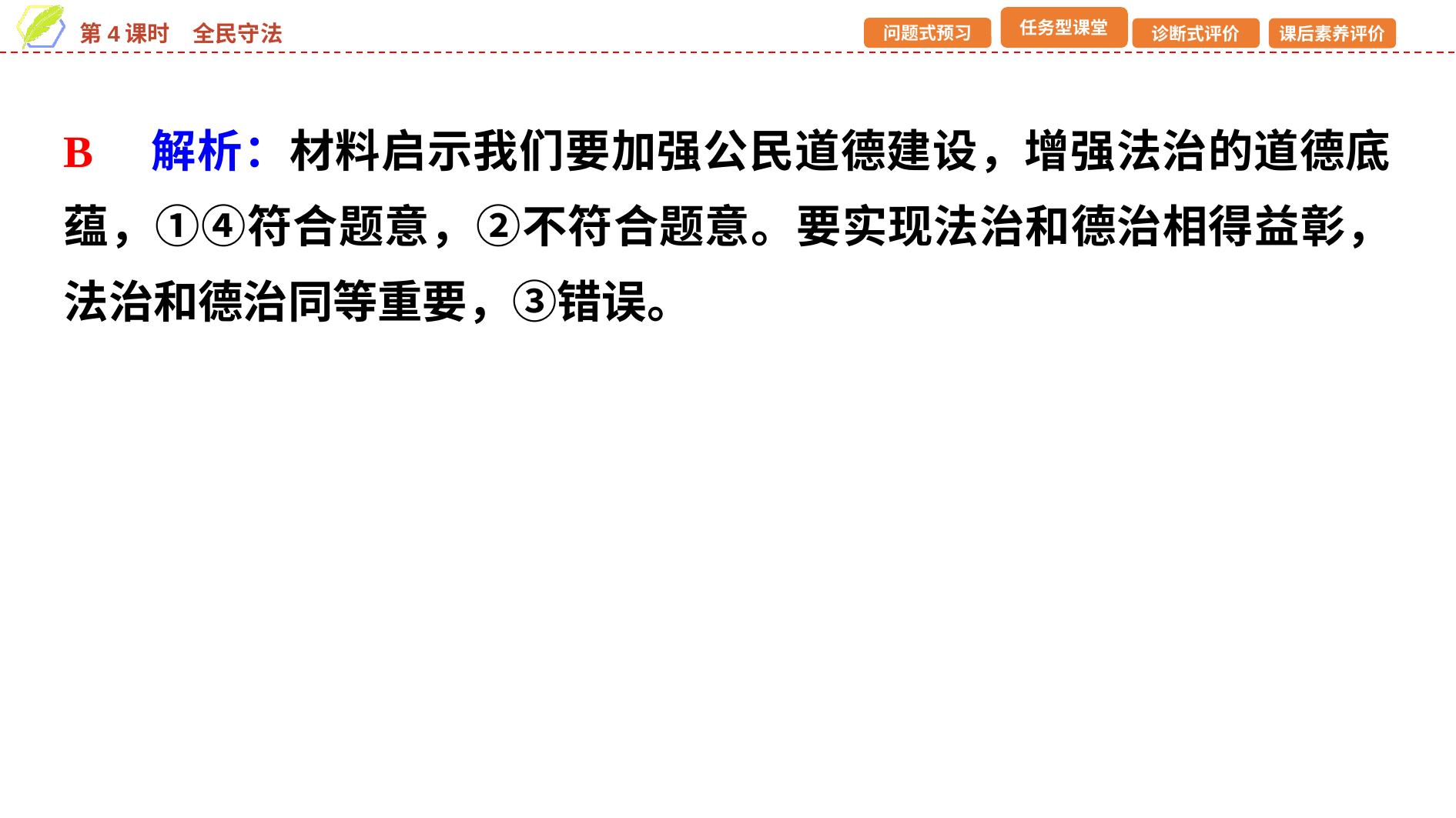

B　解析：材料启示我们要加强公民道德建设，增强法治的道德底蕴，①④符合题意，②不符合题意。要实现法治和德治相得益彰，法治和德治同等重要，③错误。